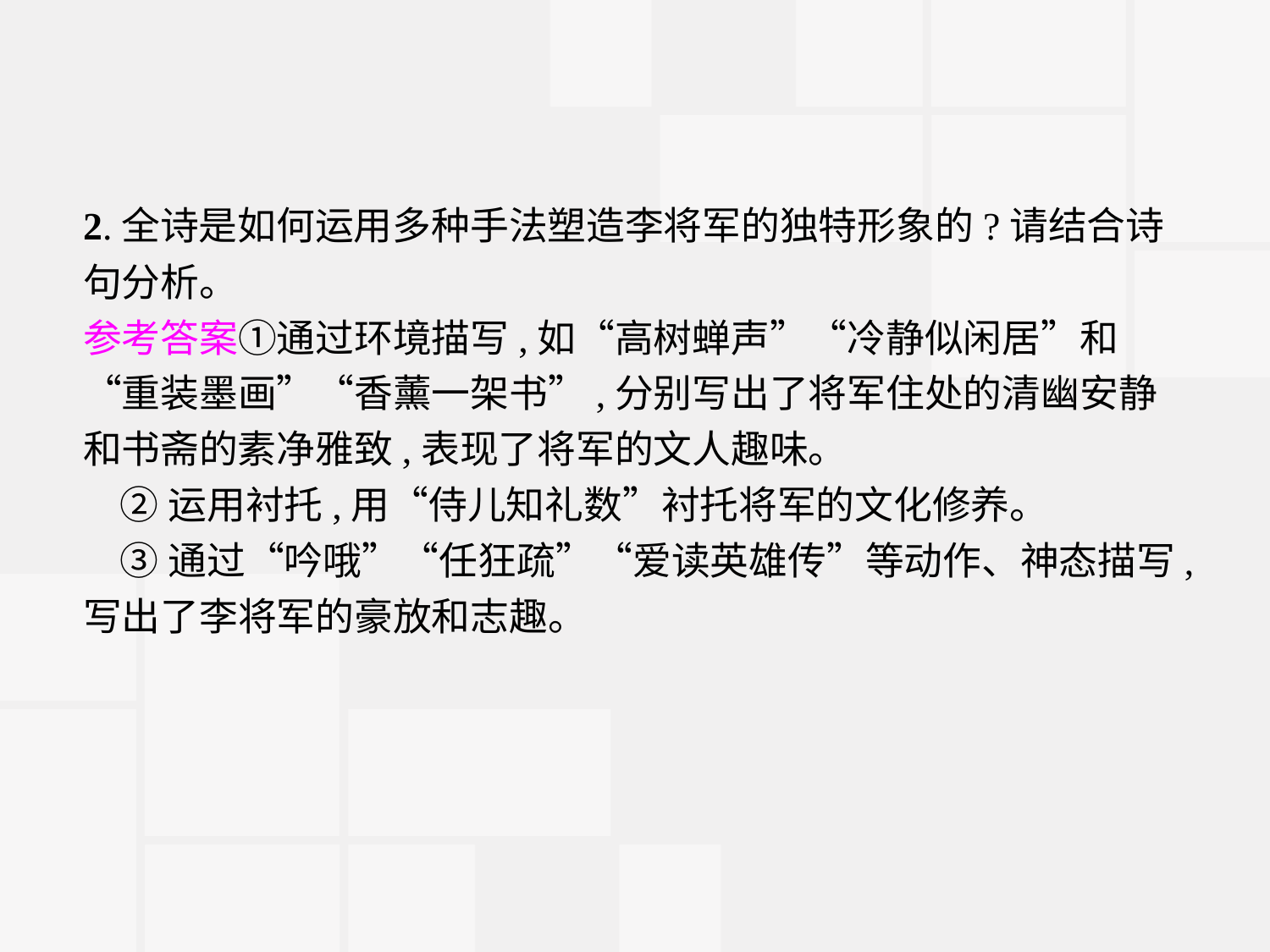

2.全诗是如何运用多种手法塑造李将军的独特形象的?请结合诗句分析。
参考答案①通过环境描写,如“高树蝉声”“冷静似闲居”和“重装墨画”“香薰一架书”,分别写出了将军住处的清幽安静和书斋的素净雅致,表现了将军的文人趣味。
②运用衬托,用“侍儿知礼数”衬托将军的文化修养。
③通过“吟哦”“任狂疏”“爱读英雄传”等动作、神态描写,写出了李将军的豪放和志趣。